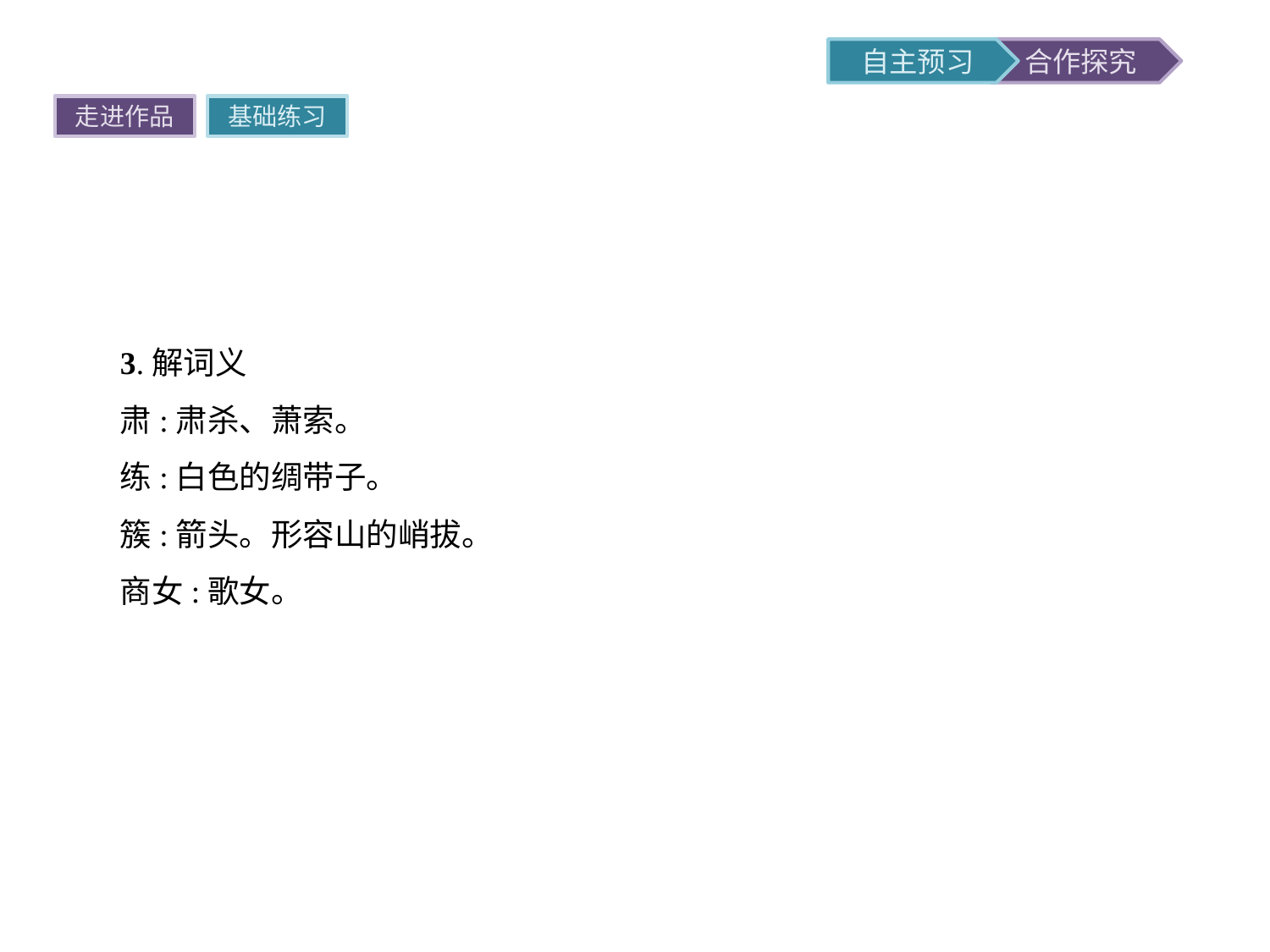

走进作品
基础练习
3.解词义
肃:肃杀、萧索。
练:白色的绸带子。
簇:箭头。形容山的峭拔。
商女:歌女。